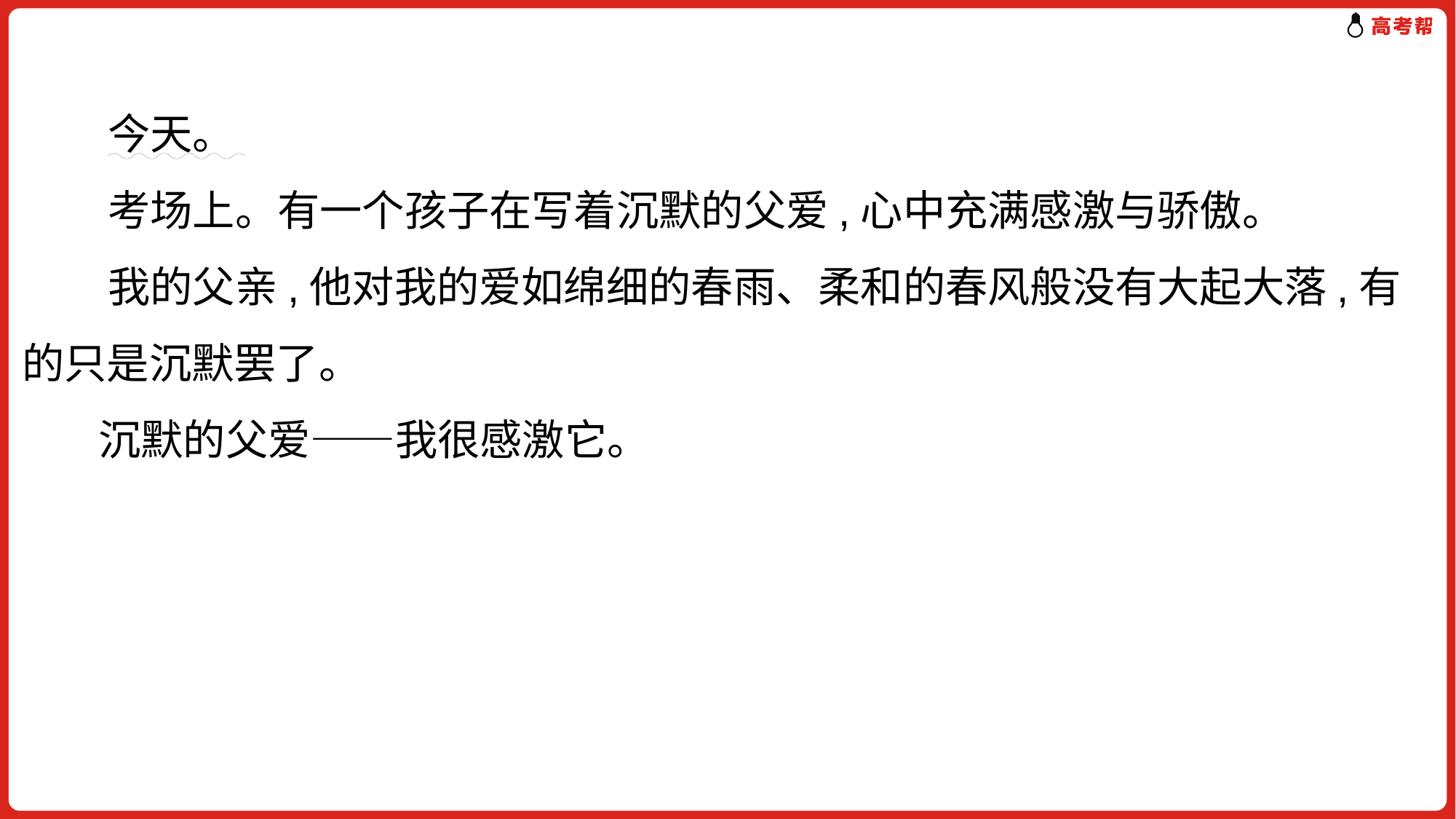

今天。
        考场上。有一个孩子在写着沉默的父爱,心中充满感激与骄傲。
        我的父亲,他对我的爱如绵细的春雨、柔和的春风般没有大起大落,有的只是沉默罢了。
       沉默的父爱——我很感激它。